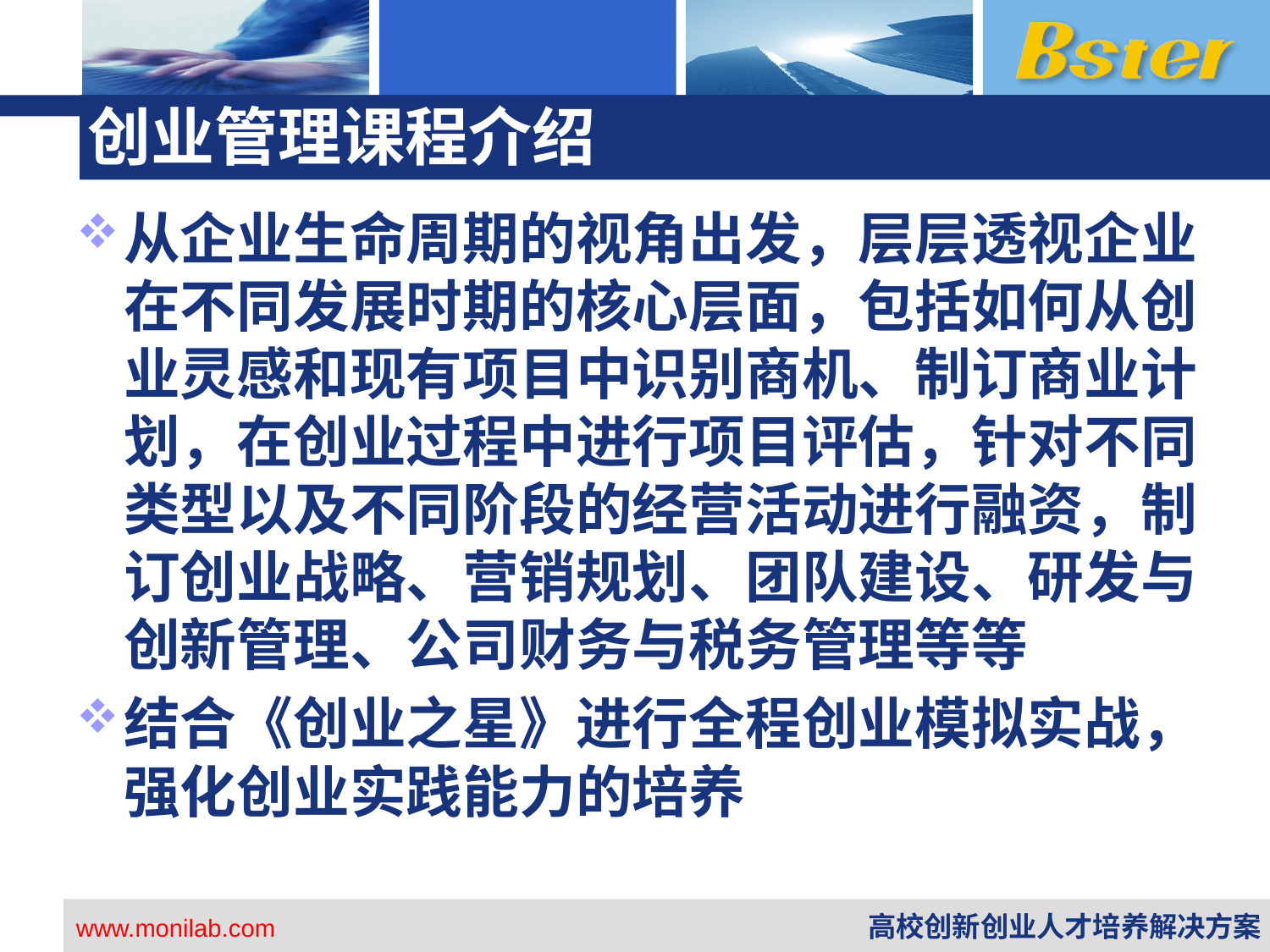

# 创业管理课程介绍
从企业生命周期的视角出发，层层透视企业在不同发展时期的核心层面，包括如何从创业灵感和现有项目中识别商机、制订商业计划，在创业过程中进行项目评估，针对不同类型以及不同阶段的经营活动进行融资，制订创业战略、营销规划、团队建设、研发与创新管理、公司财务与税务管理等等
结合《创业之星》进行全程创业模拟实战，强化创业实践能力的培养